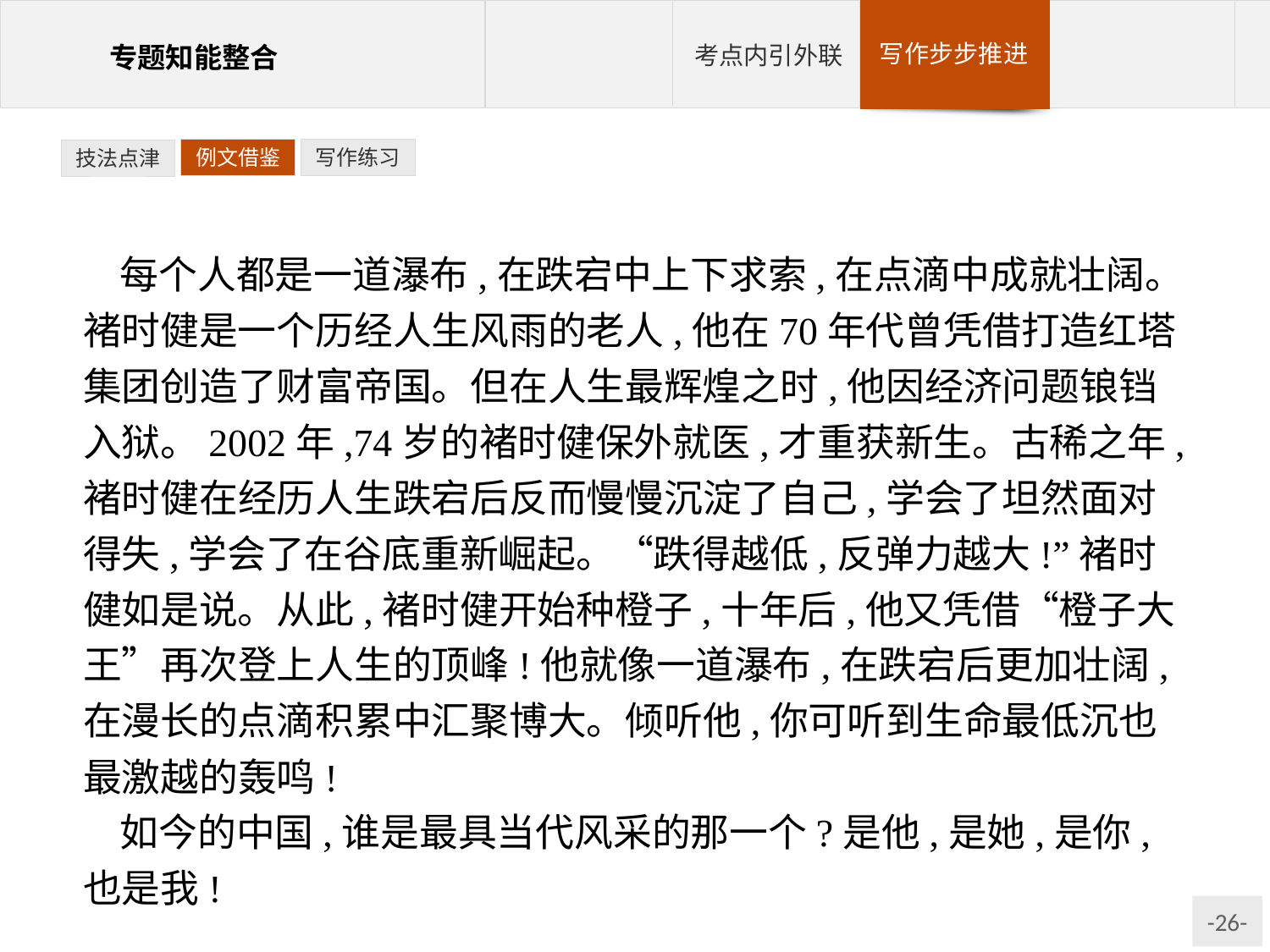

例文借鉴
写作练习
技法点津
每个人都是一道瀑布,在跌宕中上下求索,在点滴中成就壮阔。褚时健是一个历经人生风雨的老人,他在70年代曾凭借打造红塔集团创造了财富帝国。但在人生最辉煌之时,他因经济问题锒铛入狱。2002年,74岁的褚时健保外就医,才重获新生。古稀之年,褚时健在经历人生跌宕后反而慢慢沉淀了自己,学会了坦然面对得失,学会了在谷底重新崛起。“跌得越低,反弹力越大!”褚时健如是说。从此,褚时健开始种橙子,十年后,他又凭借“橙子大王”再次登上人生的顶峰!他就像一道瀑布,在跌宕后更加壮阔,在漫长的点滴积累中汇聚博大。倾听他,你可听到生命最低沉也最激越的轰鸣!
如今的中国,谁是最具当代风采的那一个?是他,是她,是你,也是我!